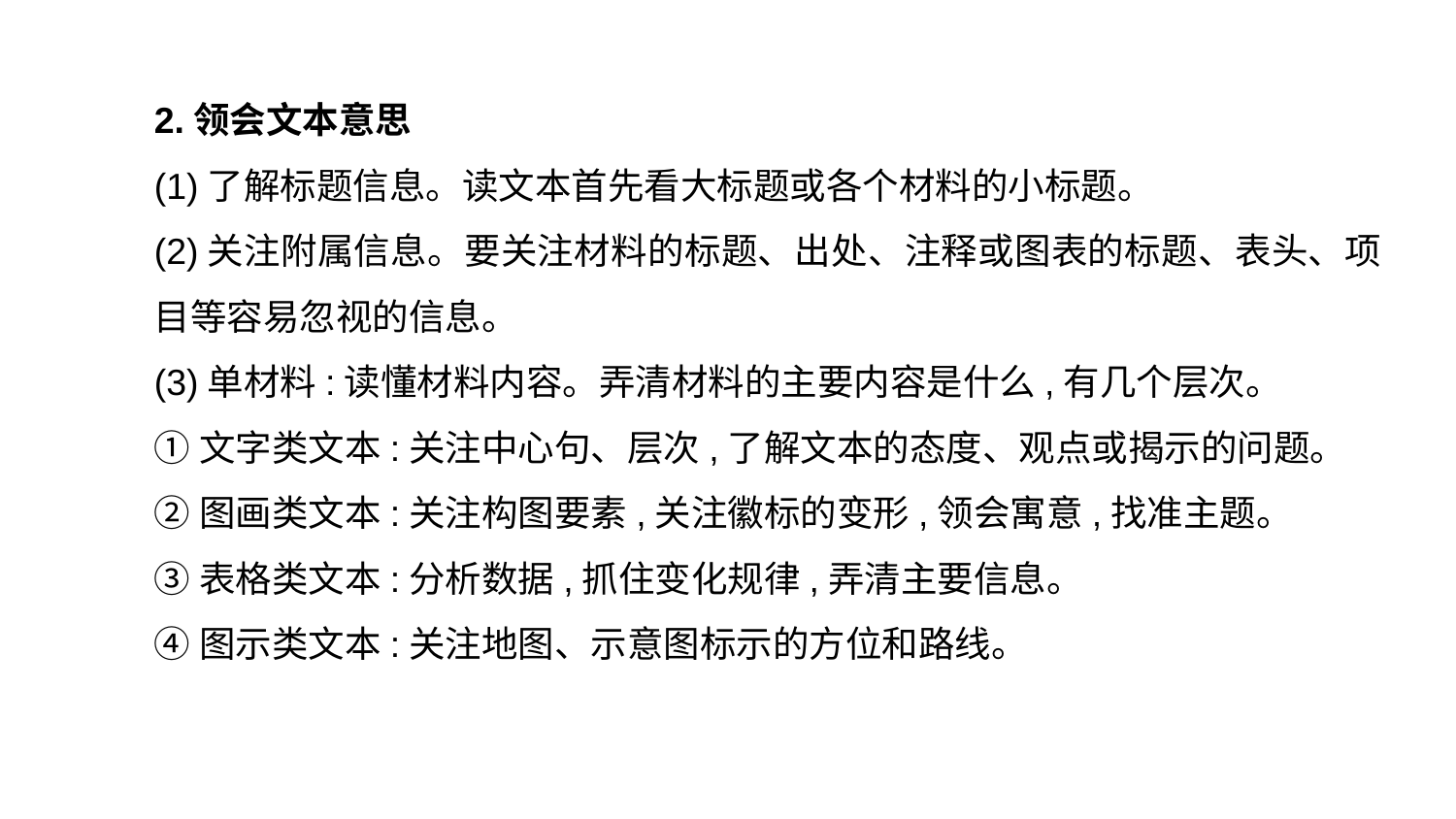

2.领会文本意思
(1)了解标题信息。读文本首先看大标题或各个材料的小标题。
(2)关注附属信息。要关注材料的标题、出处、注释或图表的标题、表头、项目等容易忽视的信息。
(3)单材料:读懂材料内容。弄清材料的主要内容是什么,有几个层次。
①文字类文本:关注中心句、层次,了解文本的态度、观点或揭示的问题。
②图画类文本:关注构图要素,关注徽标的变形,领会寓意,找准主题。
③表格类文本:分析数据,抓住变化规律,弄清主要信息。
④图示类文本:关注地图、示意图标示的方位和路线。